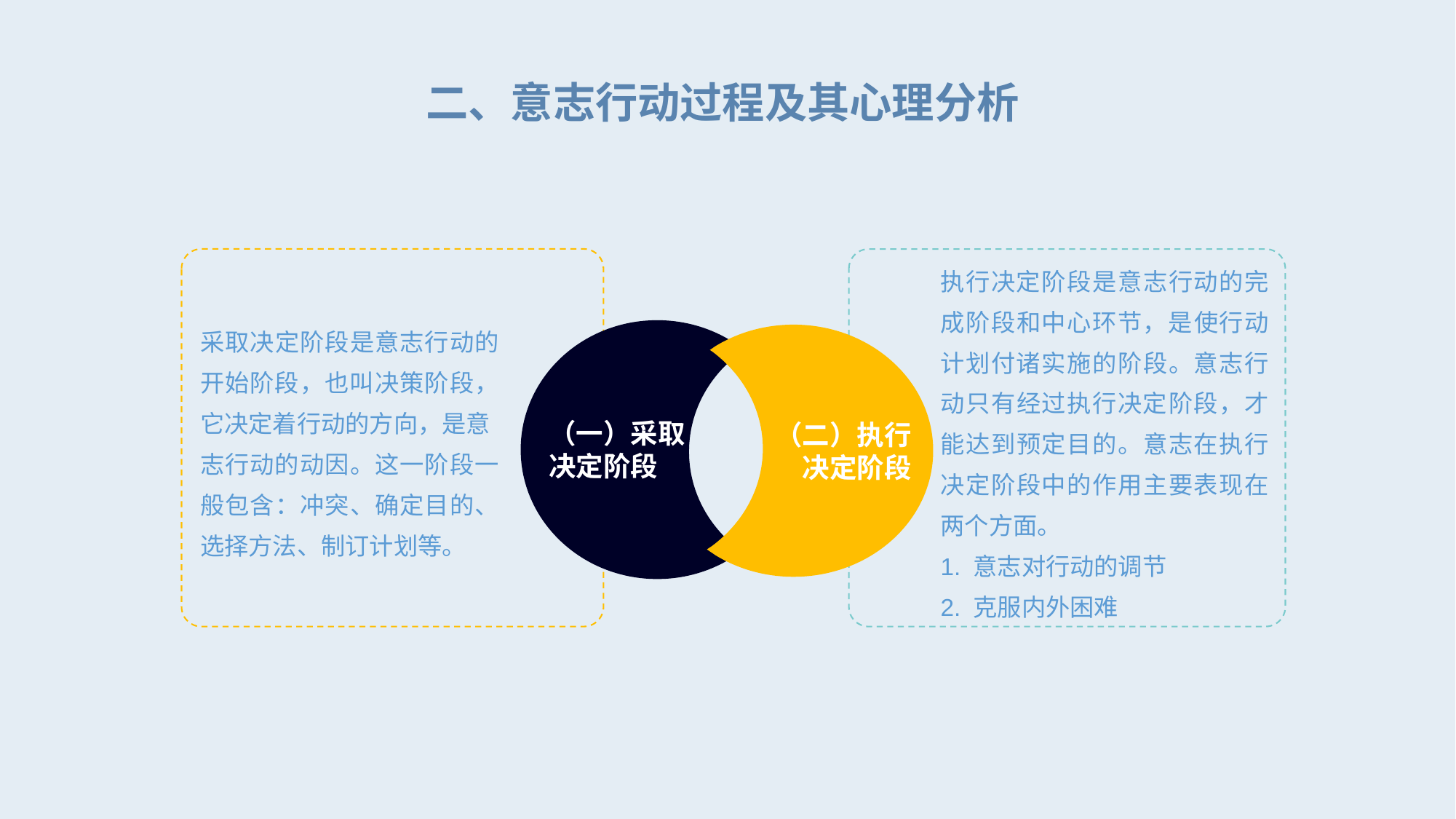

二、意志行动过程及其心理分析
采取决定阶段是意志行动的开始阶段，也叫决策阶段，它决定着行动的方向，是意
志行动的动因。这一阶段一般包含：冲突、确定目的、选择方法、制订计划等。
执行决定阶段是意志行动的完成阶段和中心环节，是使行动计划付诸实施的阶段。意志行动只有经过执行决定阶段，才能达到预定目的。意志在执行决定阶段中的作用主要表现在两个方面。
1. 意志对行动的调节
2. 克服内外困难
（一）采取决定阶段
（二）执行决定阶段